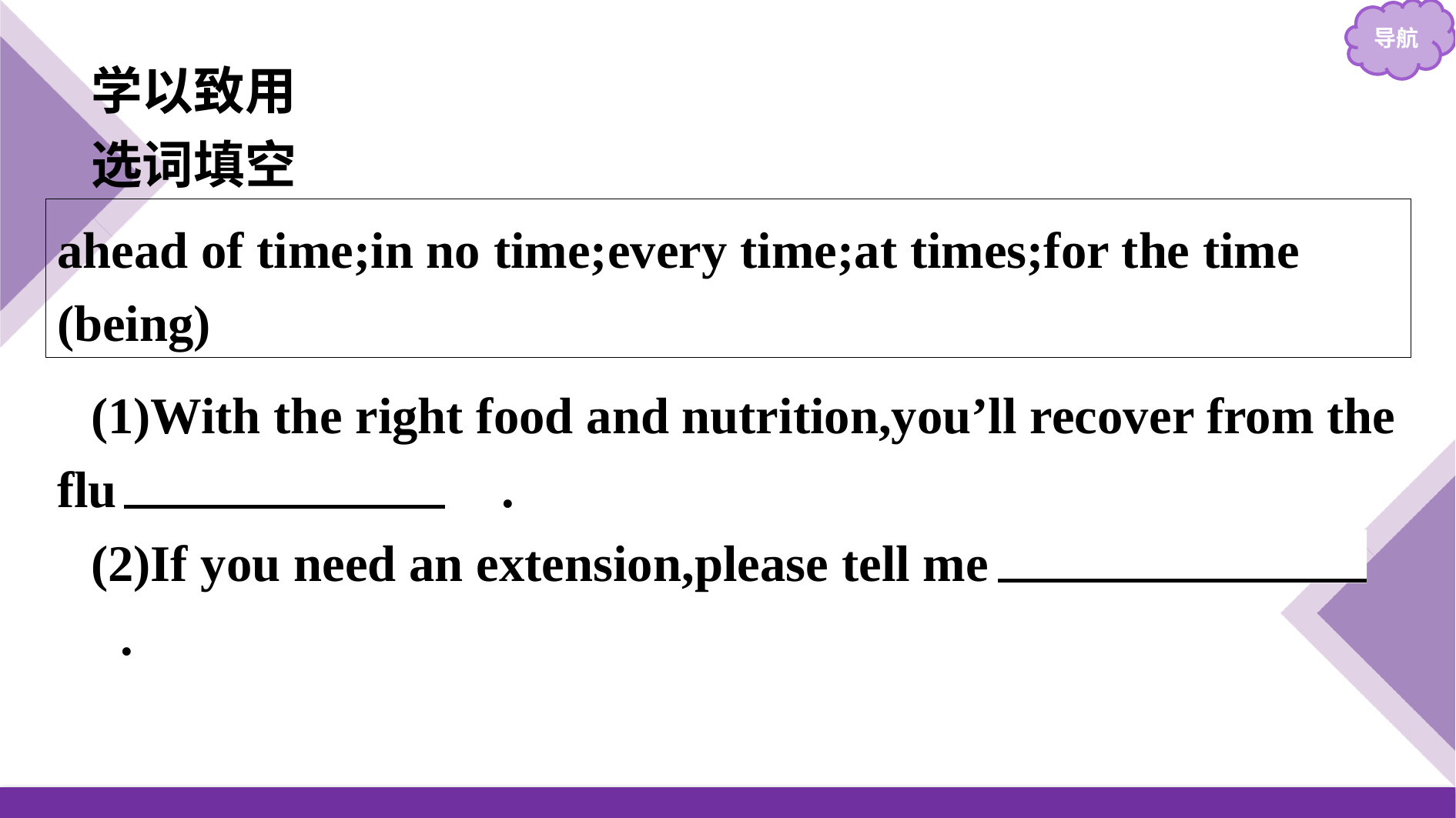

学以致用
选词填空
ahead of time;in no time;every time;at times;for the time (being)
(1)With the right food and nutrition,you’ll recover from the flu 　in no time　.
(2)If you need an extension,please tell me   ahead of time　.